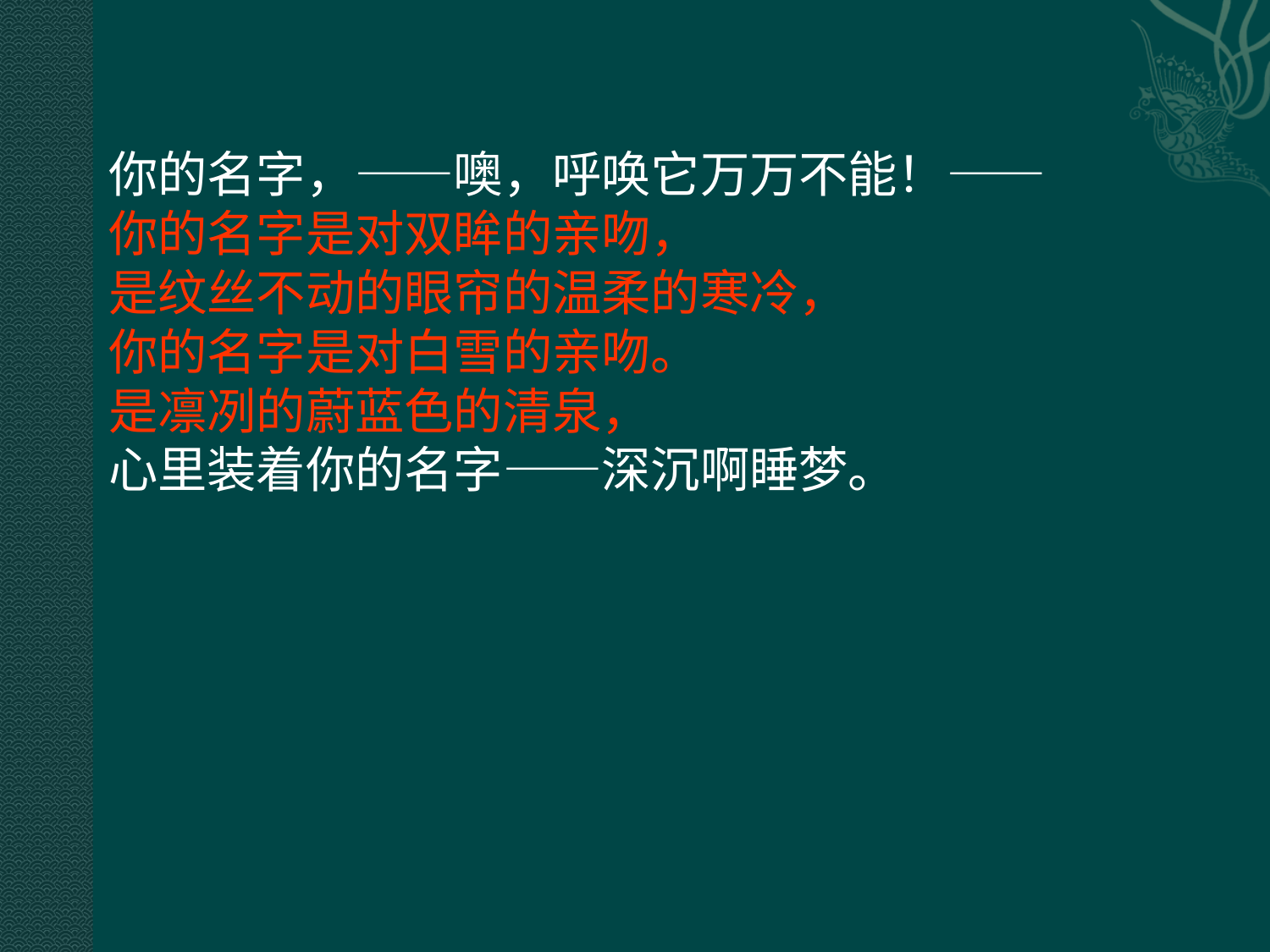

你的名字，——噢，呼唤它万万不能！——
你的名字是对双眸的亲吻，
是纹丝不动的眼帘的温柔的寒冷，
你的名字是对白雪的亲吻。
是凛冽的蔚蓝色的清泉，
心里装着你的名字——深沉啊睡梦。